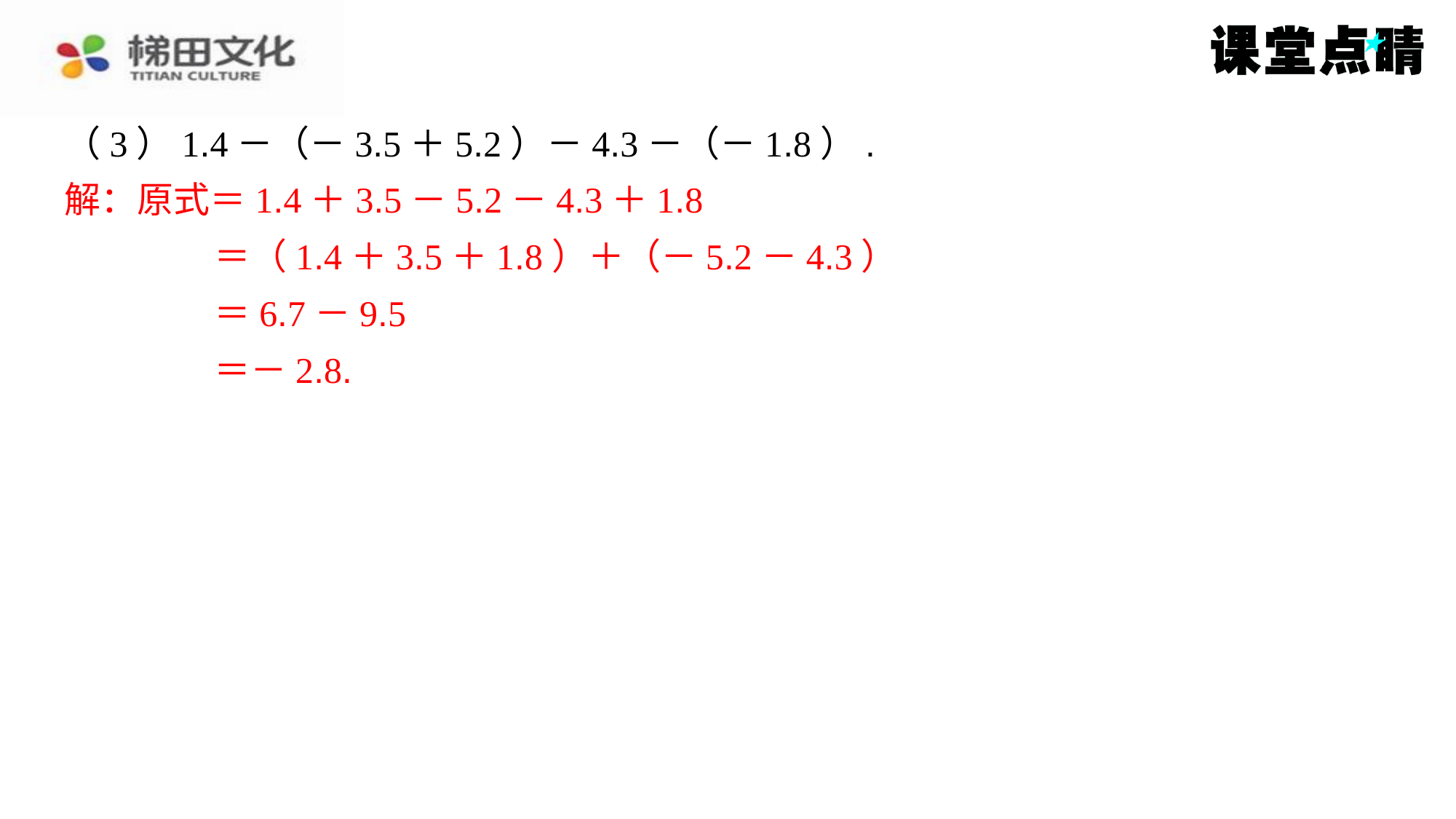

（3）1.4－（－3.5＋5.2）－4.3－（－1.8）.
解：原式＝1.4＋3.5－5.2－4.3＋1.8
＝（1.4＋3.5＋1.8）＋（－5.2－4.3）
＝6.7－9.5
＝－2.8.
解：原式＝1.4＋3.5－5.2－4.3＋1.8
＝（1.4＋3.5＋1.8）＋（－5.2－4.3）
＝6.7－9.5
＝－2.8.